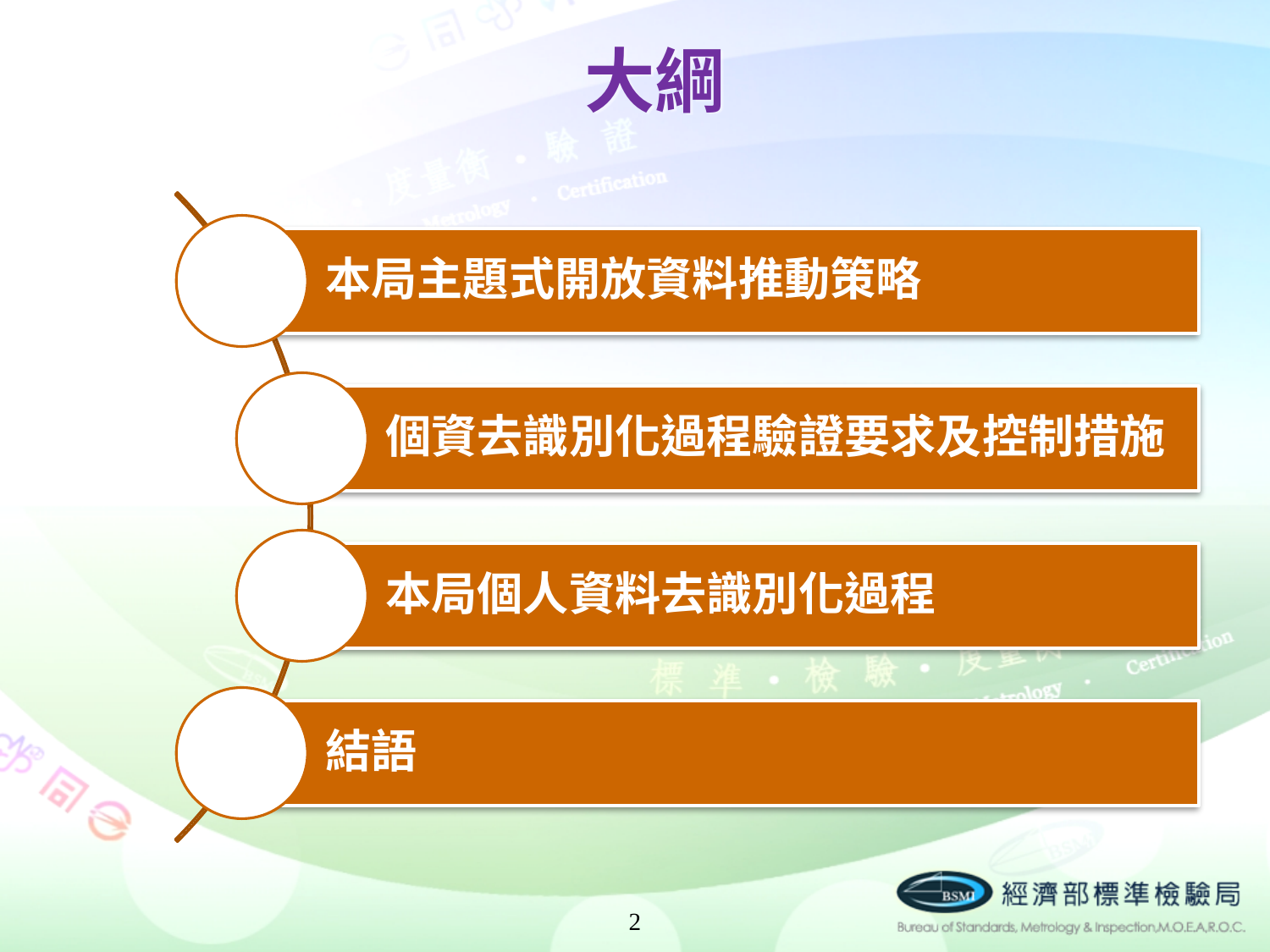

# 大綱
本局主題式開放資料推動策略
個資去識別化過程驗證要求及控制措施
本局個人資料去識別化過程
結語
2